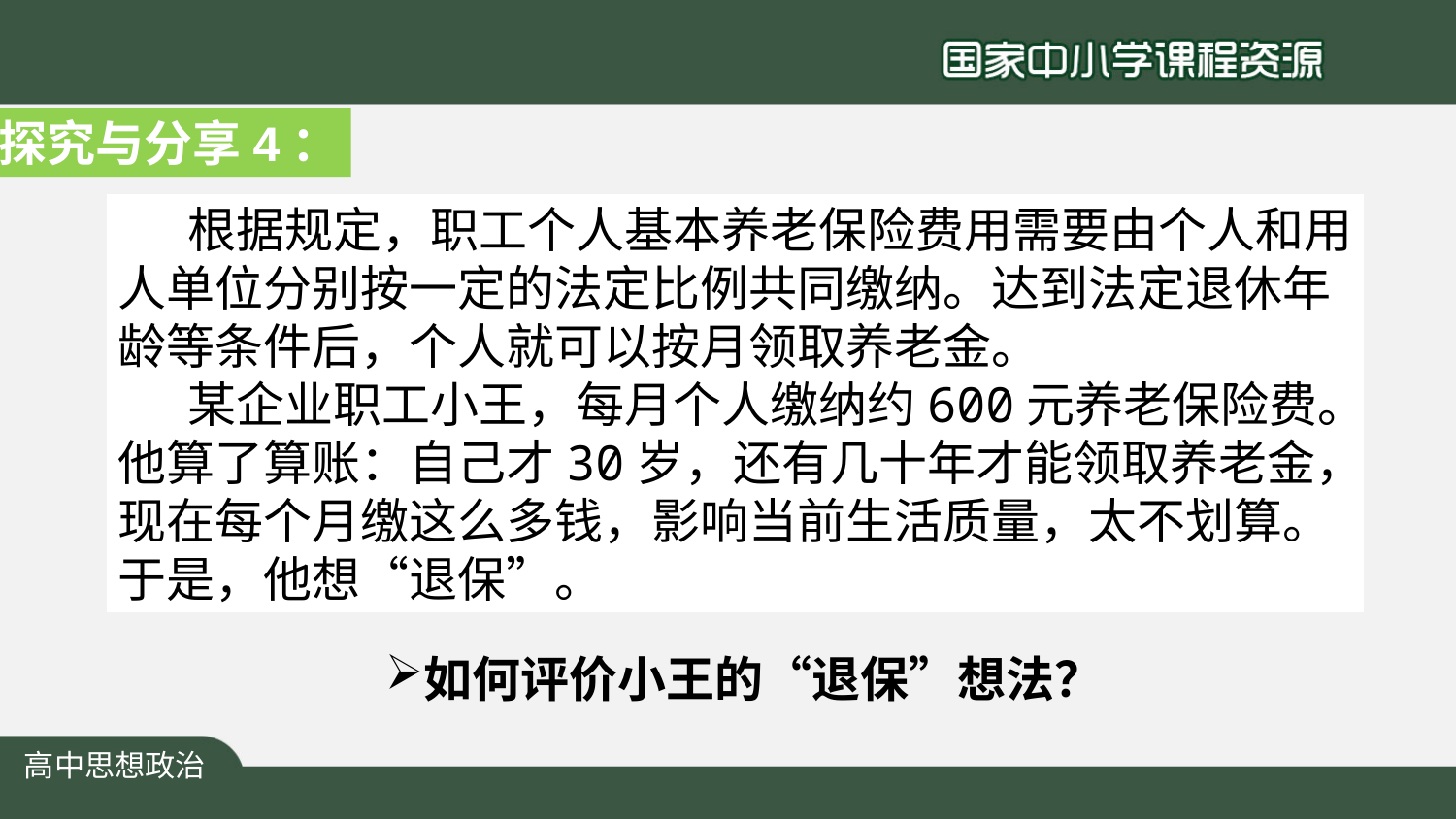

探究与分享4：
  根据规定，职工个人基本养老保险费用需要由个人和用人单位分别按一定的法定比例共同缴纳。达到法定退休年龄等条件后，个人就可以按月领取养老金。
  某企业职工小王，每月个人缴纳约600元养老保险费。他算了算账：自己才30岁，还有几十年才能领取养老金，现在每个月缴这么多钱，影响当前生活质量，太不划算。于是，他想“退保”。
如何评价小王的“退保”想法？